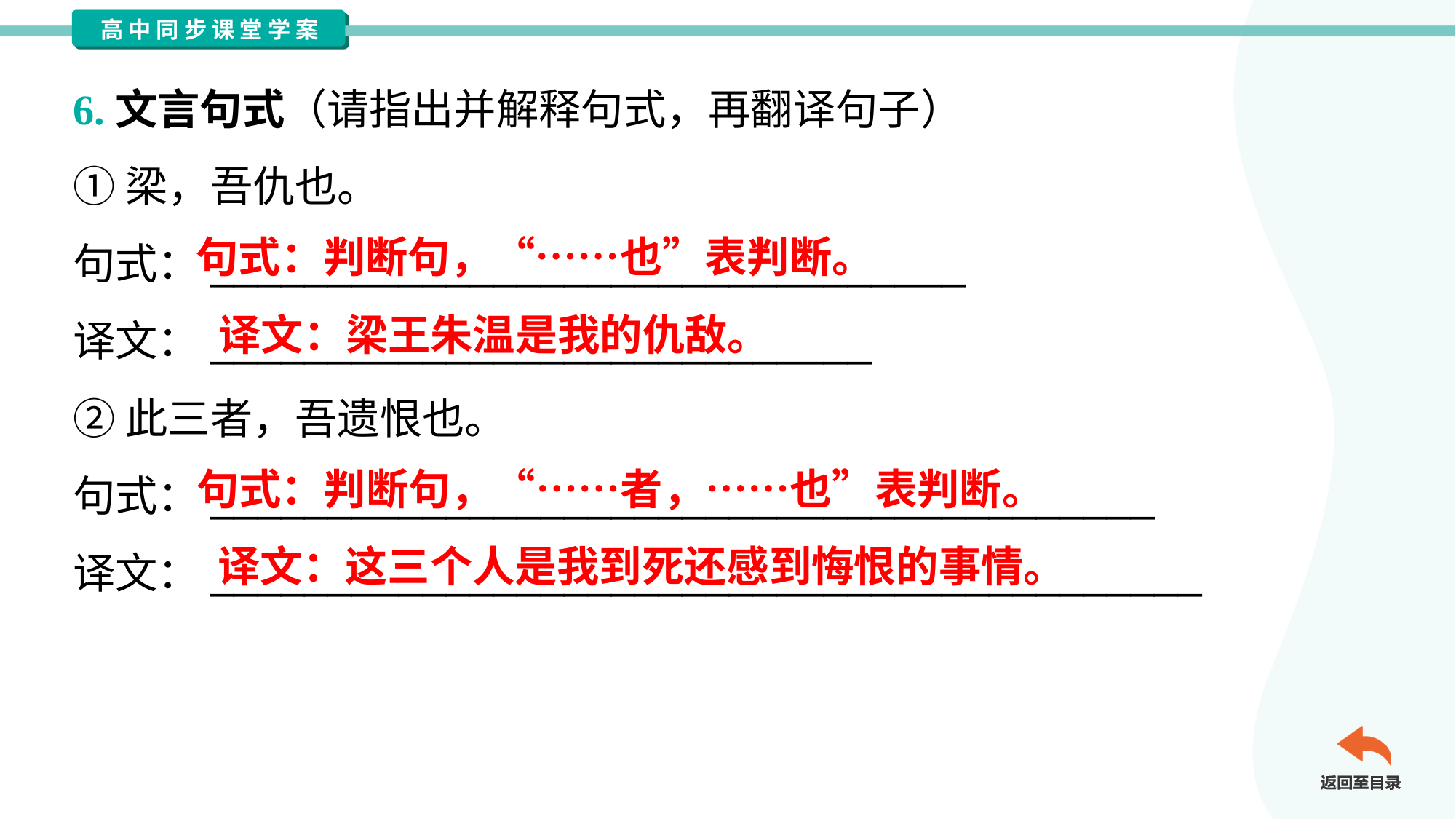

6.文言句式（请指出并解释句式，再翻译句子）
①梁，吾仇也。
句式：________________________________
译文：____________________________
②此三者，吾遗恨也。
句式：________________________________________
译文：__________________________________________
句式：判断句，“……也”表判断。
译文：梁王朱温是我的仇敌。
句式：判断句，“……者，……也”表判断。
译文：这三个人是我到死还感到悔恨的事情。